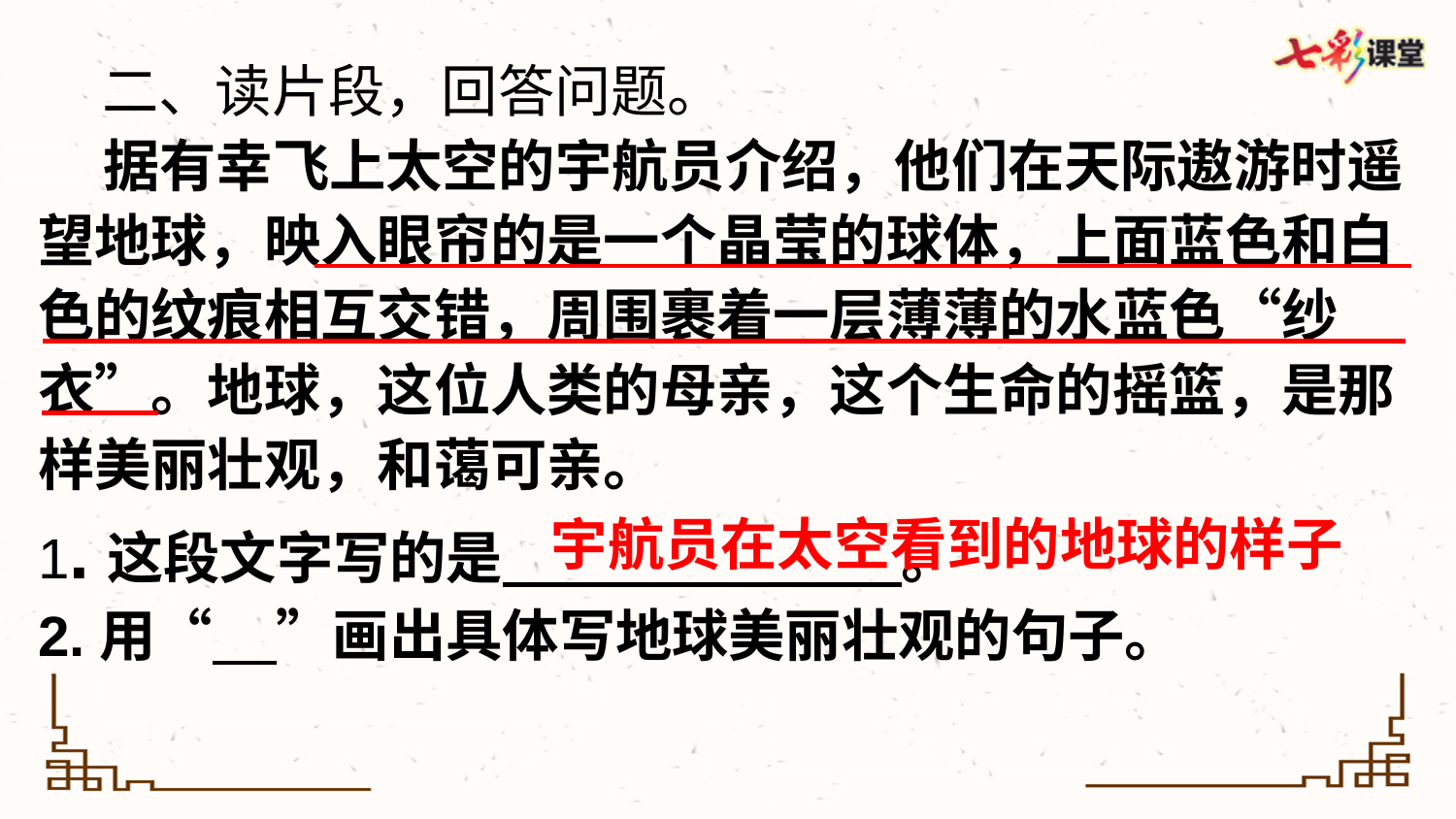

二、读片段，回答问题。
    据有幸飞上太空的宇航员介绍，他们在天际遨游时遥望地球，映入眼帘的是一个晶莹的球体，上面蓝色和白色的纹痕相互交错，周围裹着一层薄薄的水蓝色“纱衣”。地球，这位人类的母亲，这个生命的摇篮，是那样美丽壮观，和蔼可亲。
1.这段文字写的是                               。
2.用“     ”画出具体写地球美丽壮观的句子。
宇航员在太空看到的地球的样子